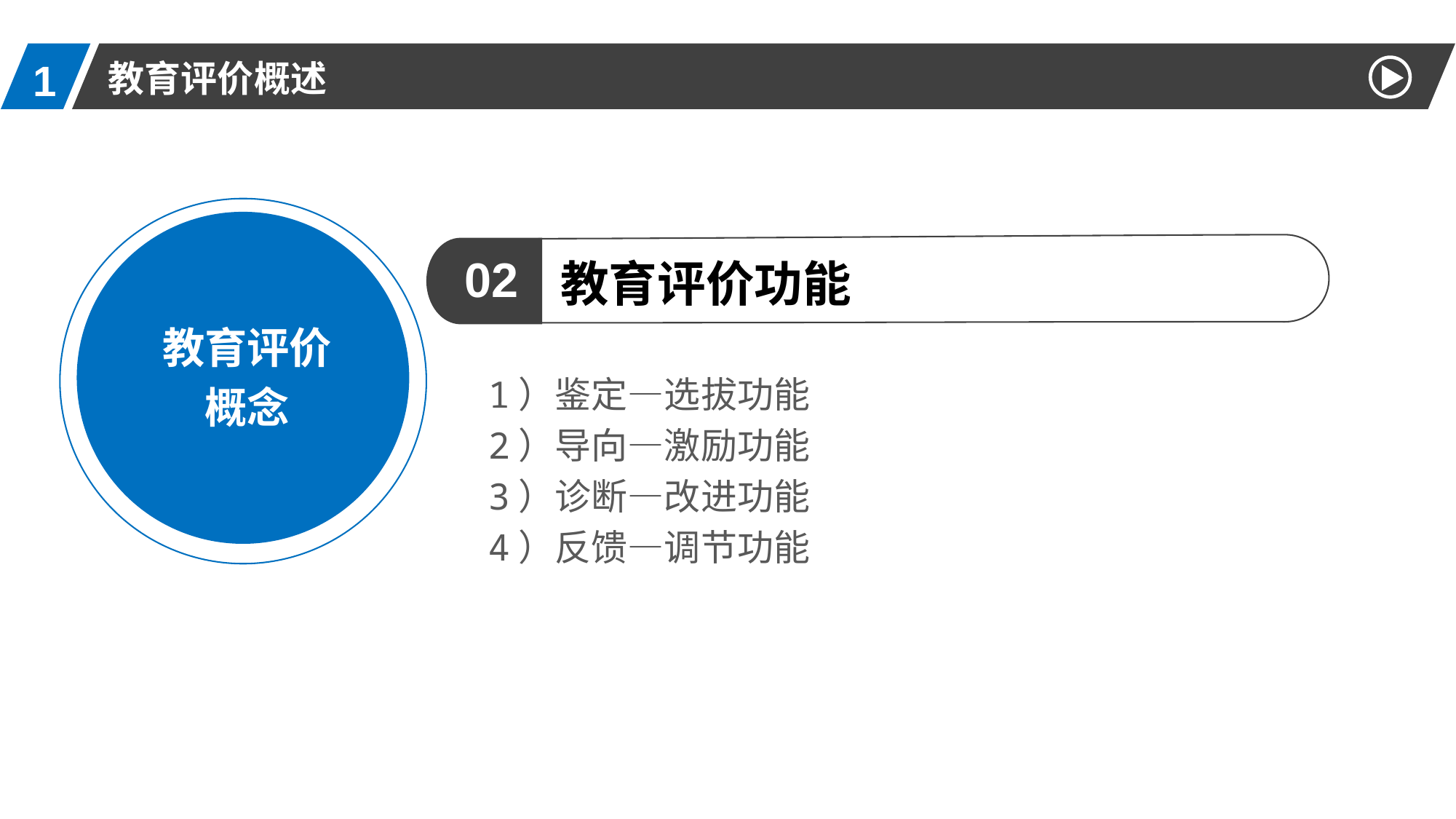

1
教育评价概述

教育评价
概念

02
教育评价功能
1）鉴定—选拔功能
2）导向—激励功能
3）诊断—改进功能
4）反馈—调节功能